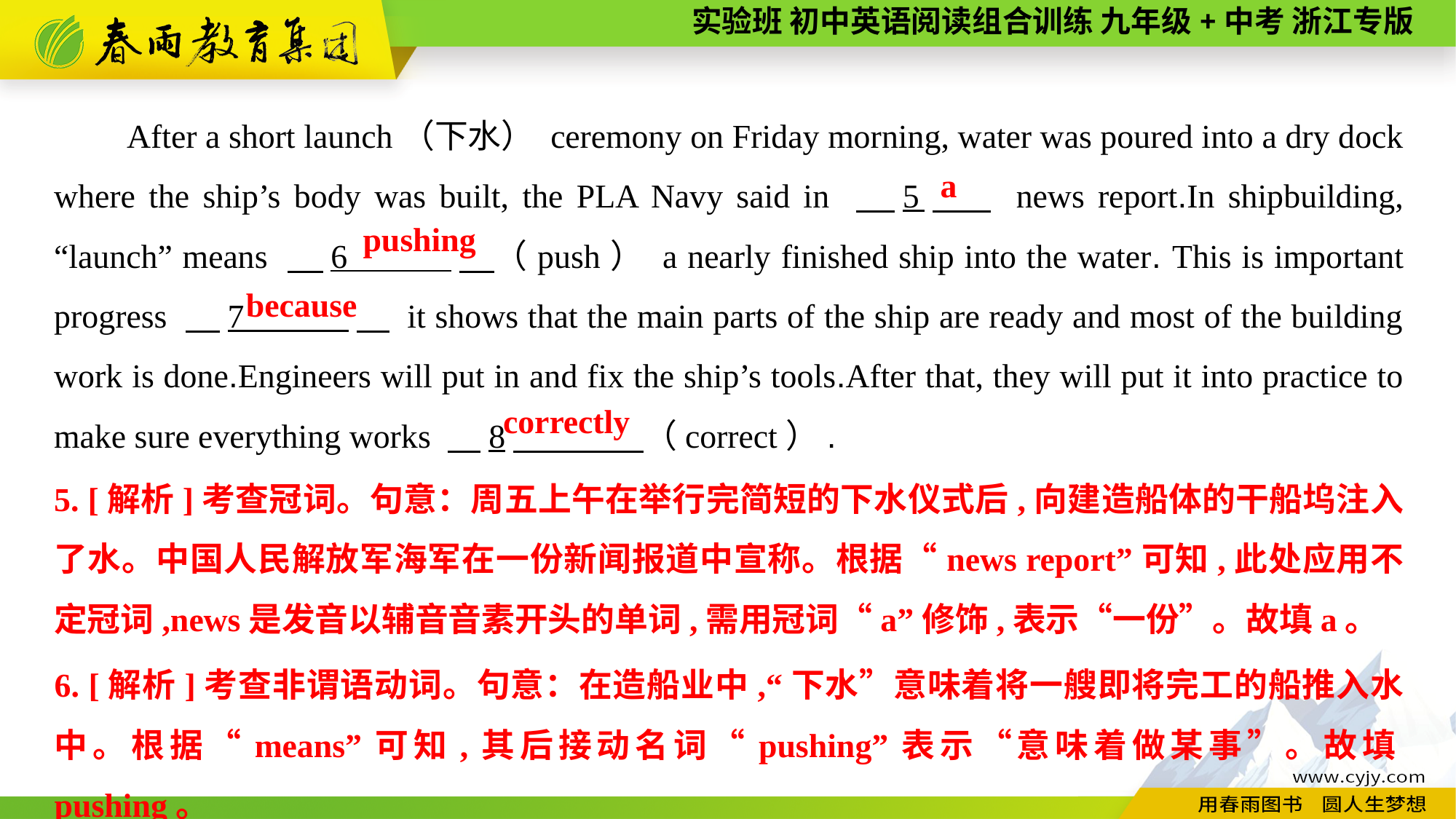

After a short launch（下水） ceremony on Friday morning, water was poured into a dry dock where the ship’s body was built, the PLA Navy said in 　5　   news report.In shipbuilding, “launch” means 　6          　（push） a nearly finished ship into the water. This is important progress 　7           　 it shows that the main parts of the ship are ready and most of the building work is done.Engineers will put in and fix the ship’s tools.After that, they will put it into practice to make sure everything works 　8　             （correct）.
a
pushing
because
correctly
5. [解析]考查冠词。句意：周五上午在举行完简短的下水仪式后,向建造船体的干船坞注入了水。中国人民解放军海军在一份新闻报道中宣称。根据“news report”可知,此处应用不定冠词,news是发音以辅音音素开头的单词,需用冠词“a”修饰,表示“一份”。故填a。
6. [解析]考查非谓语动词。句意：在造船业中,“下水”意味着将一艘即将完工的船推入水中。根据“means”可知,其后接动名词“pushing”表示“意味着做某事”。故填pushing。